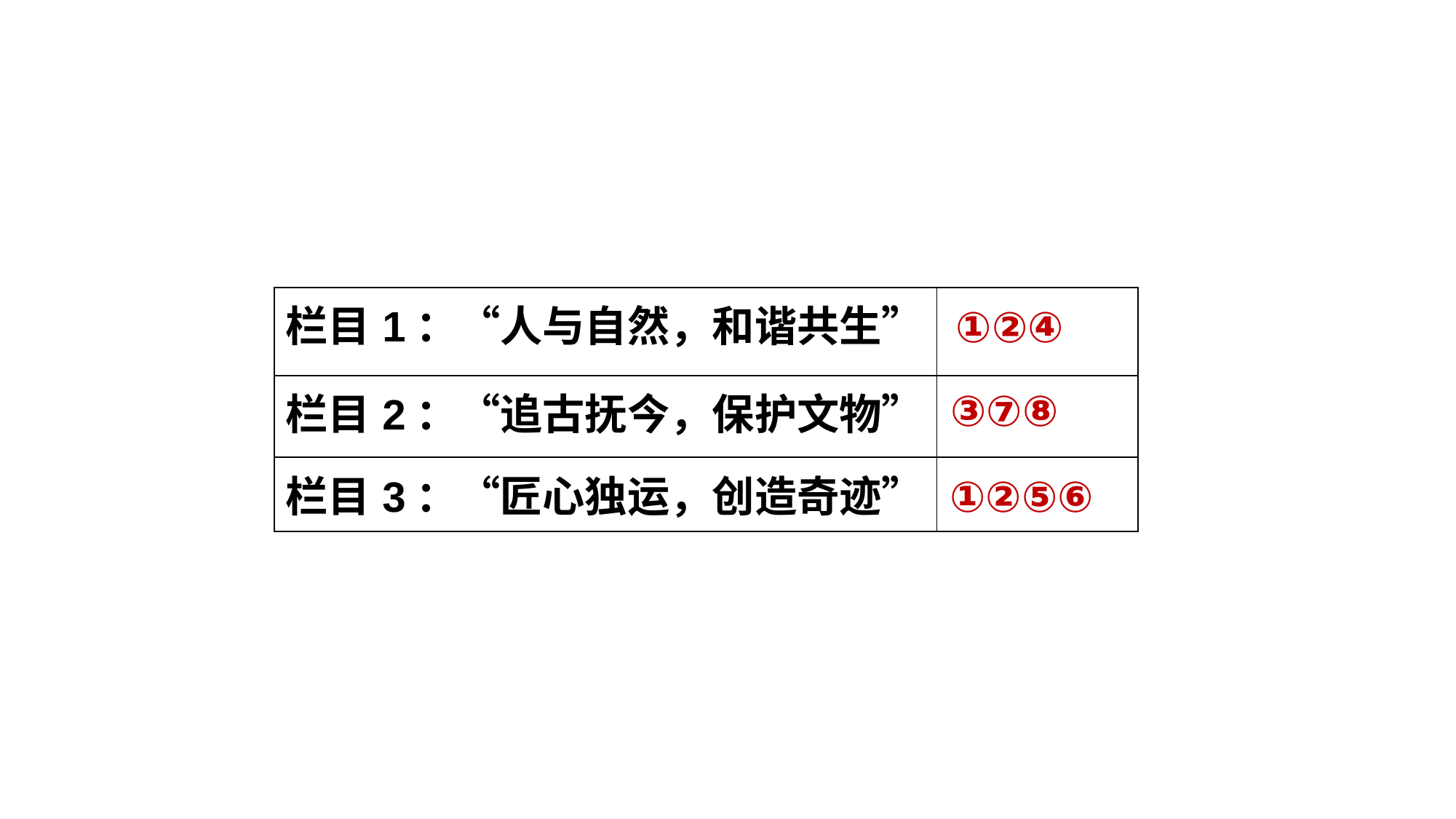

| 栏目1：“人与自然，和谐共生” |  |
| --- | --- |
| 栏目2：“追古抚今，保护文物” |  |
| 栏目3：“匠心独运，创造奇迹” |  |
①②④
③⑦⑧
①②⑤⑥